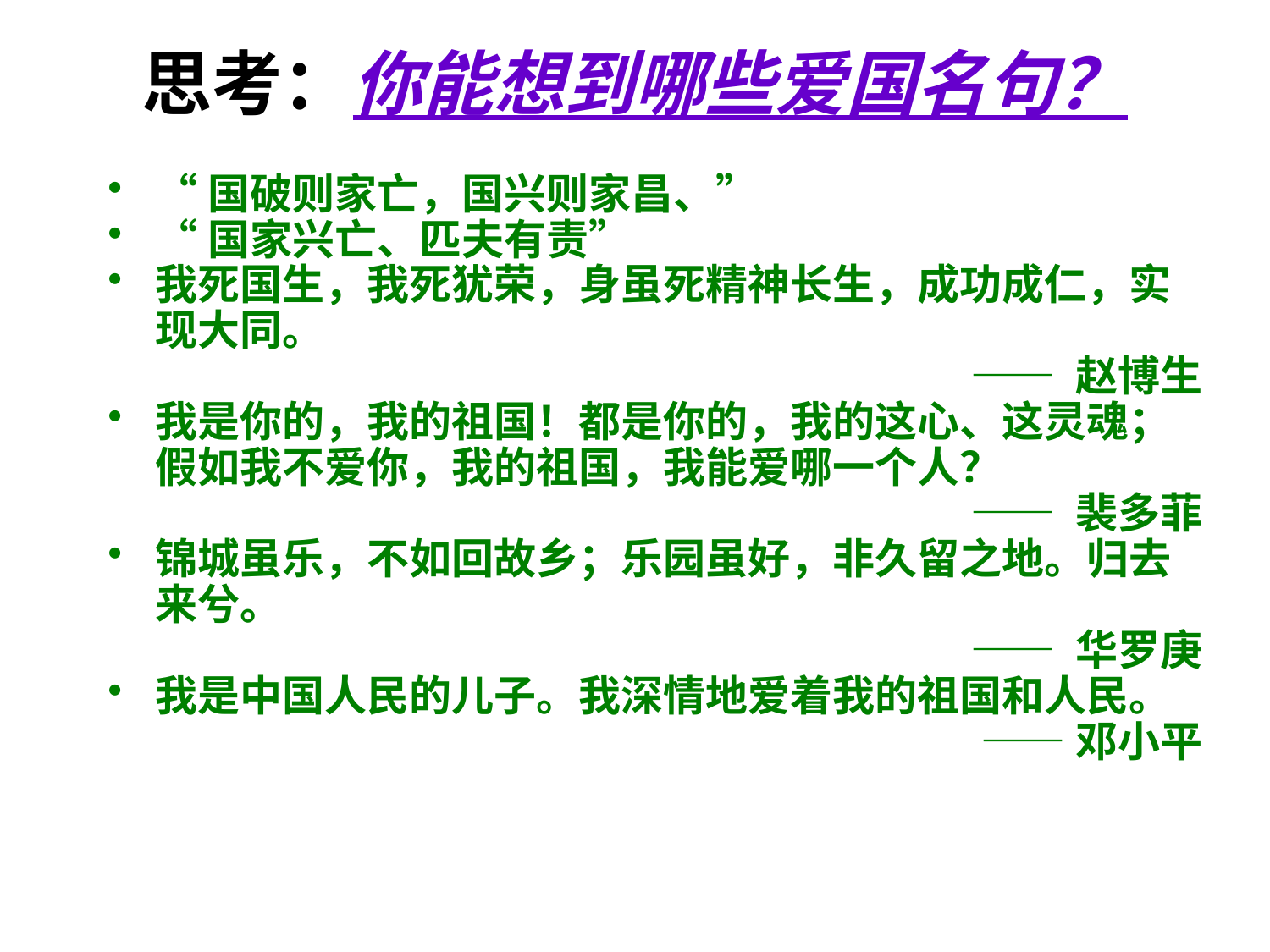

# 思考：你能想到哪些爱国名句？
“国破则家亡，国兴则家昌、”
“国家兴亡、匹夫有责”
我死国生，我死犹荣，身虽死精神长生，成功成仁，实现大同。
—— 赵博生
我是你的，我的祖国！都是你的，我的这心、这灵魂；假如我不爱你，我的祖国，我能爱哪一个人？
 —— 裴多菲
锦城虽乐，不如回故乡；乐园虽好，非久留之地。归去来兮。
—— 华罗庚
我是中国人民的儿子。我深情地爱着我的祖国和人民。
 ——邓小平